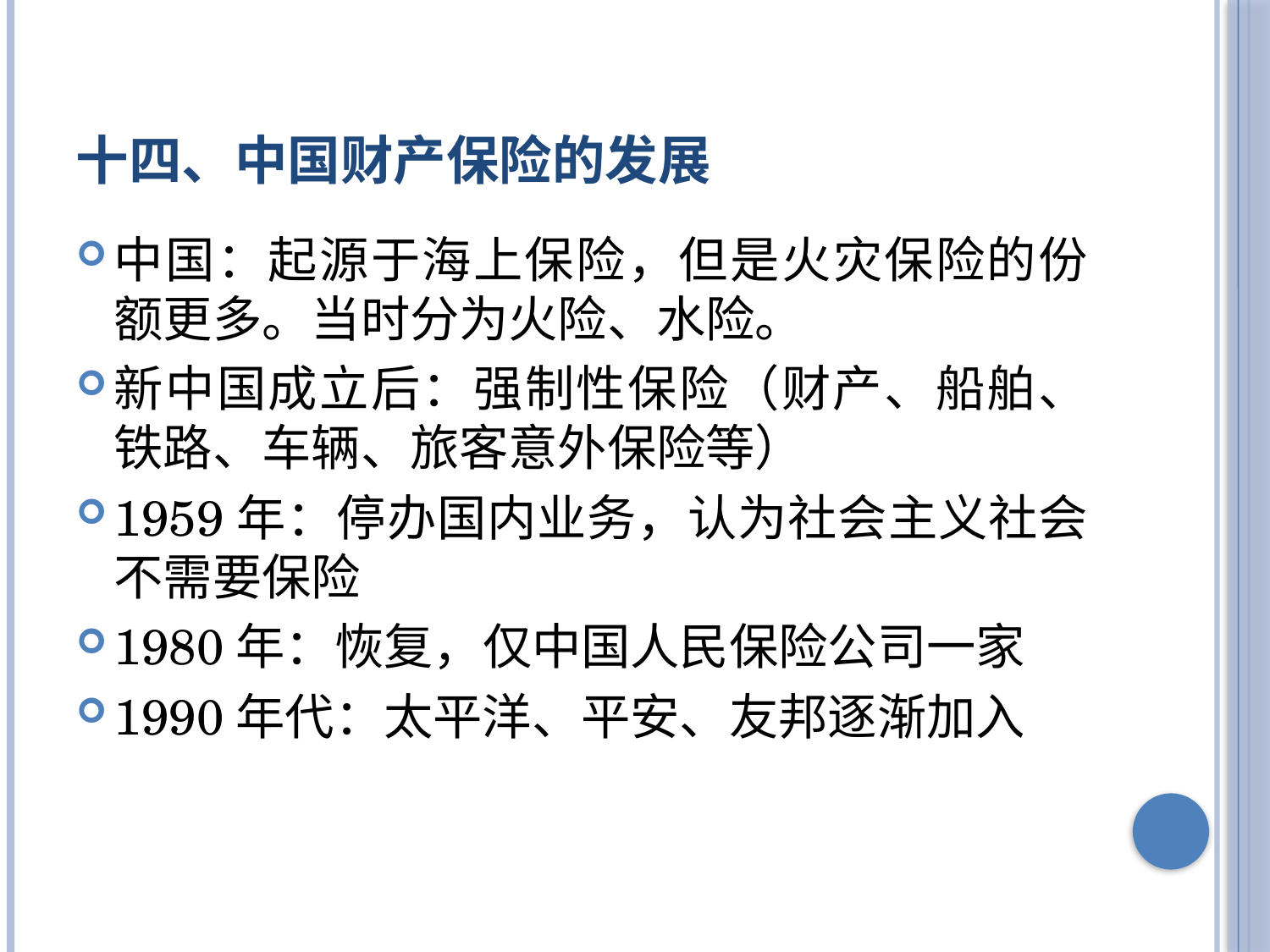

# 十四、中国财产保险的发展
中国：起源于海上保险，但是火灾保险的份额更多。当时分为火险、水险。
新中国成立后：强制性保险（财产、船舶、铁路、车辆、旅客意外保险等）
1959年：停办国内业务，认为社会主义社会不需要保险
1980年：恢复，仅中国人民保险公司一家
1990年代：太平洋、平安、友邦逐渐加入